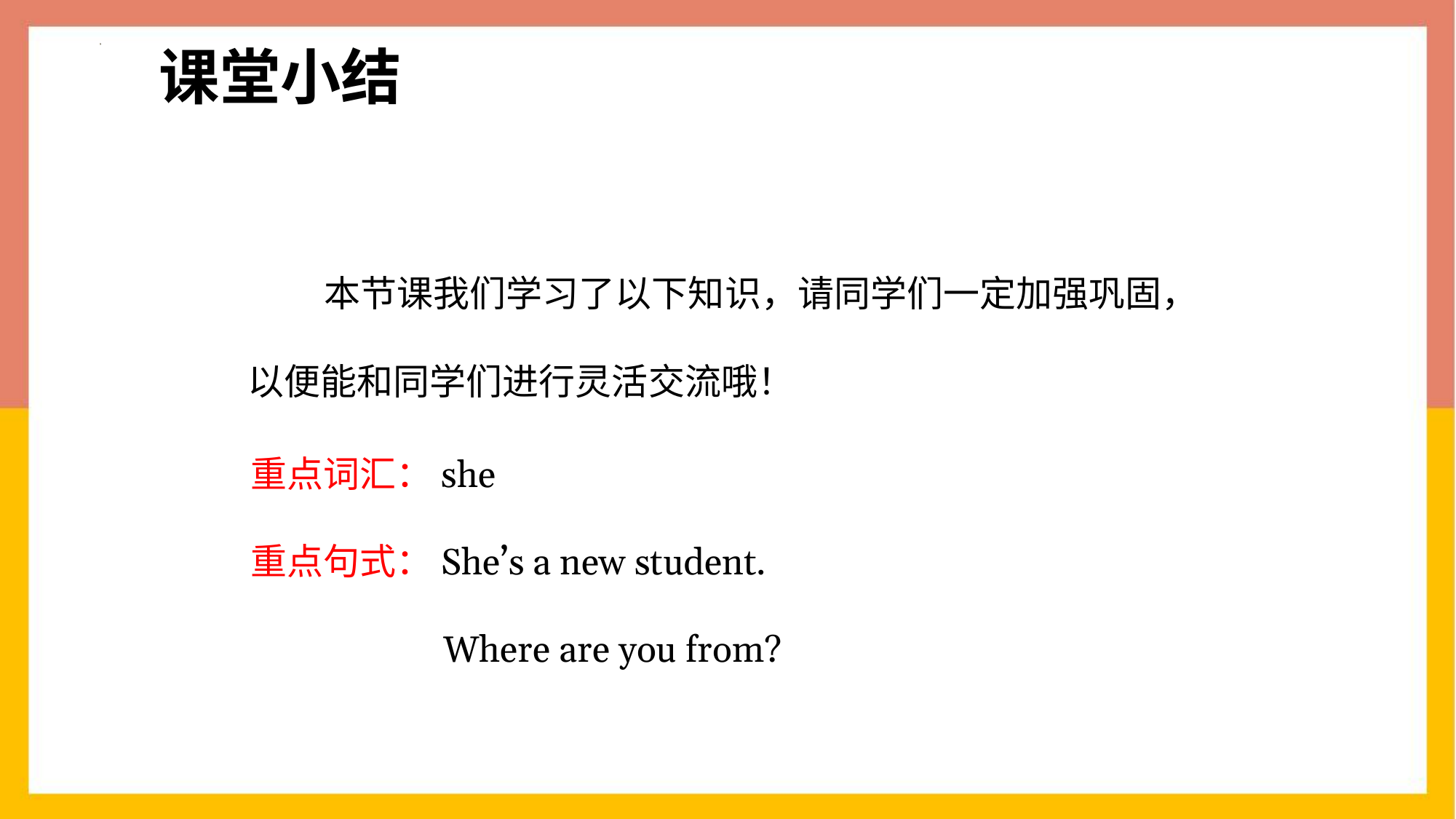

课堂小结
       本节课我们学习了以下知识，请同学们一定加强巩固，以便能和同学们进行灵活交流哦！
重点词汇：she
重点句式：She’s a new student.
Where are you from?